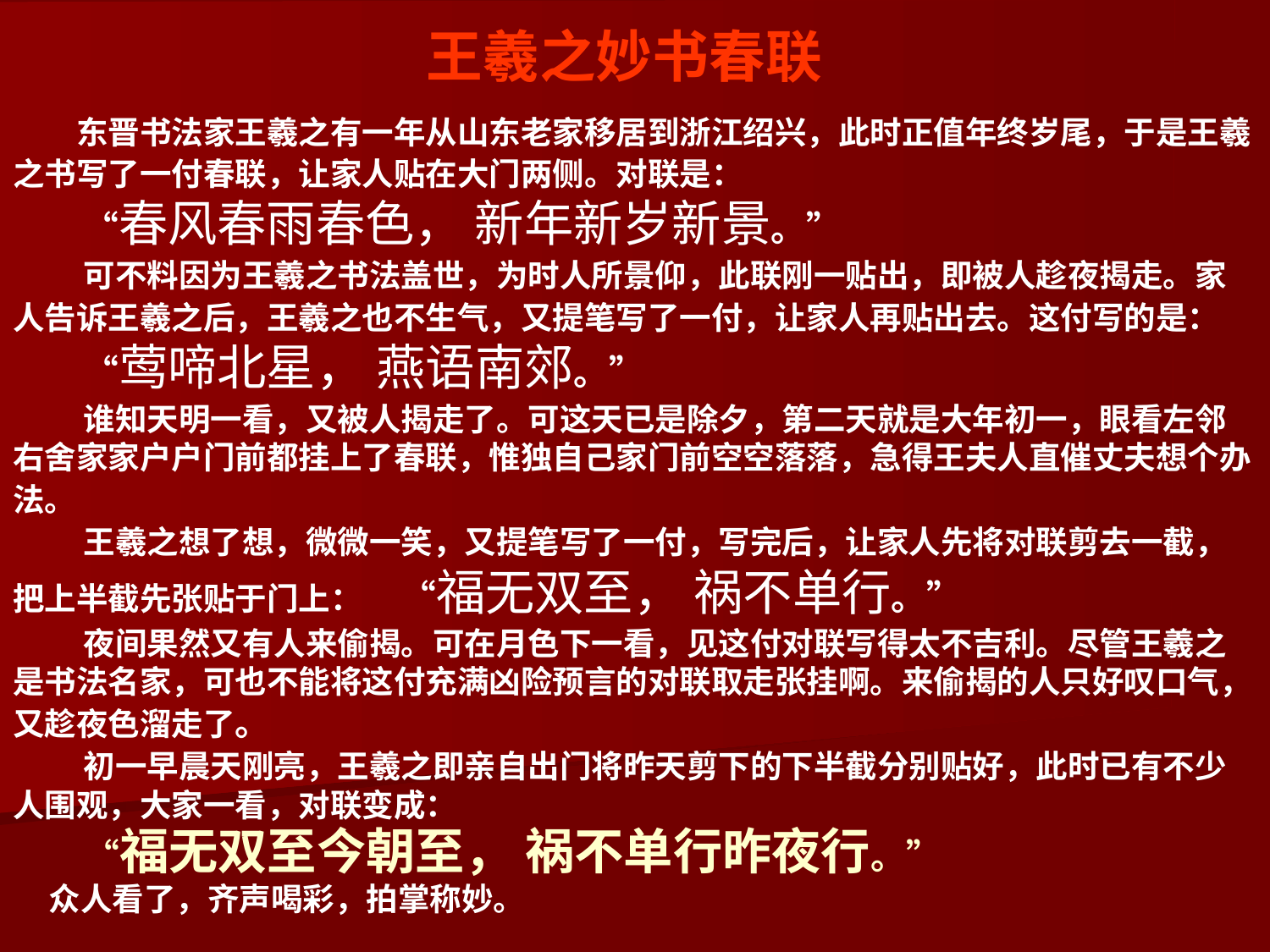

# 王羲之妙书春联
　　东晋书法家王羲之有一年从山东老家移居到浙江绍兴，此时正值年终岁尾，于是王羲之书写了一付春联，让家人贴在大门两侧。对联是：
　　“春风春雨春色， 新年新岁新景。”
　　可不料因为王羲之书法盖世，为时人所景仰，此联刚一贴出，即被人趁夜揭走。家人告诉王羲之后，王羲之也不生气，又提笔写了一付，让家人再贴出去。这付写的是： 　　“莺啼北星， 燕语南郊。”
　　谁知天明一看，又被人揭走了。可这天已是除夕，第二天就是大年初一，眼看左邻右舍家家户户门前都挂上了春联，惟独自己家门前空空落落，急得王夫人直催丈夫想个办法。
　　王羲之想了想，微微一笑，又提笔写了一付，写完后，让家人先将对联剪去一截，把上半截先张贴于门上： 　“福无双至， 祸不单行。”
　　夜间果然又有人来偷揭。可在月色下一看，见这付对联写得太不吉利。尽管王羲之是书法名家，可也不能将这付充满凶险预言的对联取走张挂啊。来偷揭的人只好叹口气，又趁夜色溜走了。
　　初一早晨天刚亮，王羲之即亲自出门将昨天剪下的下半截分别贴好，此时已有不少人围观，大家一看，对联变成：

　“福无双至今朝至， 祸不单行昨夜行。”
众人看了，齐声喝彩，拍掌称妙。